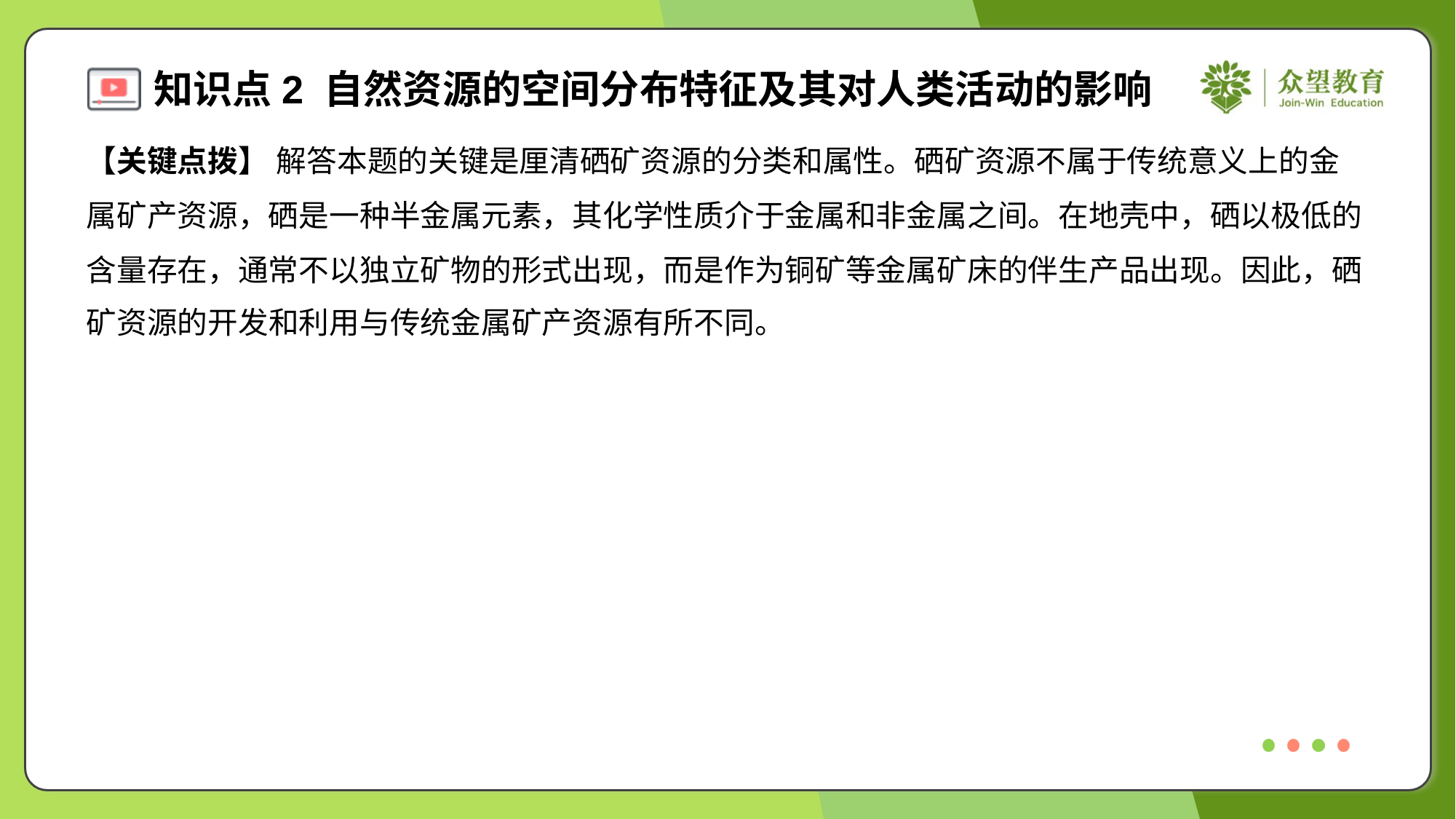

【关键点拨】 解答本题的关键是厘清硒矿资源的分类和属性。硒矿资源不属于传统意义上的金
属矿产资源，硒是一种半金属元素，其化学性质介于金属和非金属之间。在地壳中，硒以极低的
含量存在，通常不以独立矿物的形式出现，而是作为铜矿等金属矿床的伴生产品出现。因此，硒
矿资源的开发和利用与传统金属矿产资源有所不同。